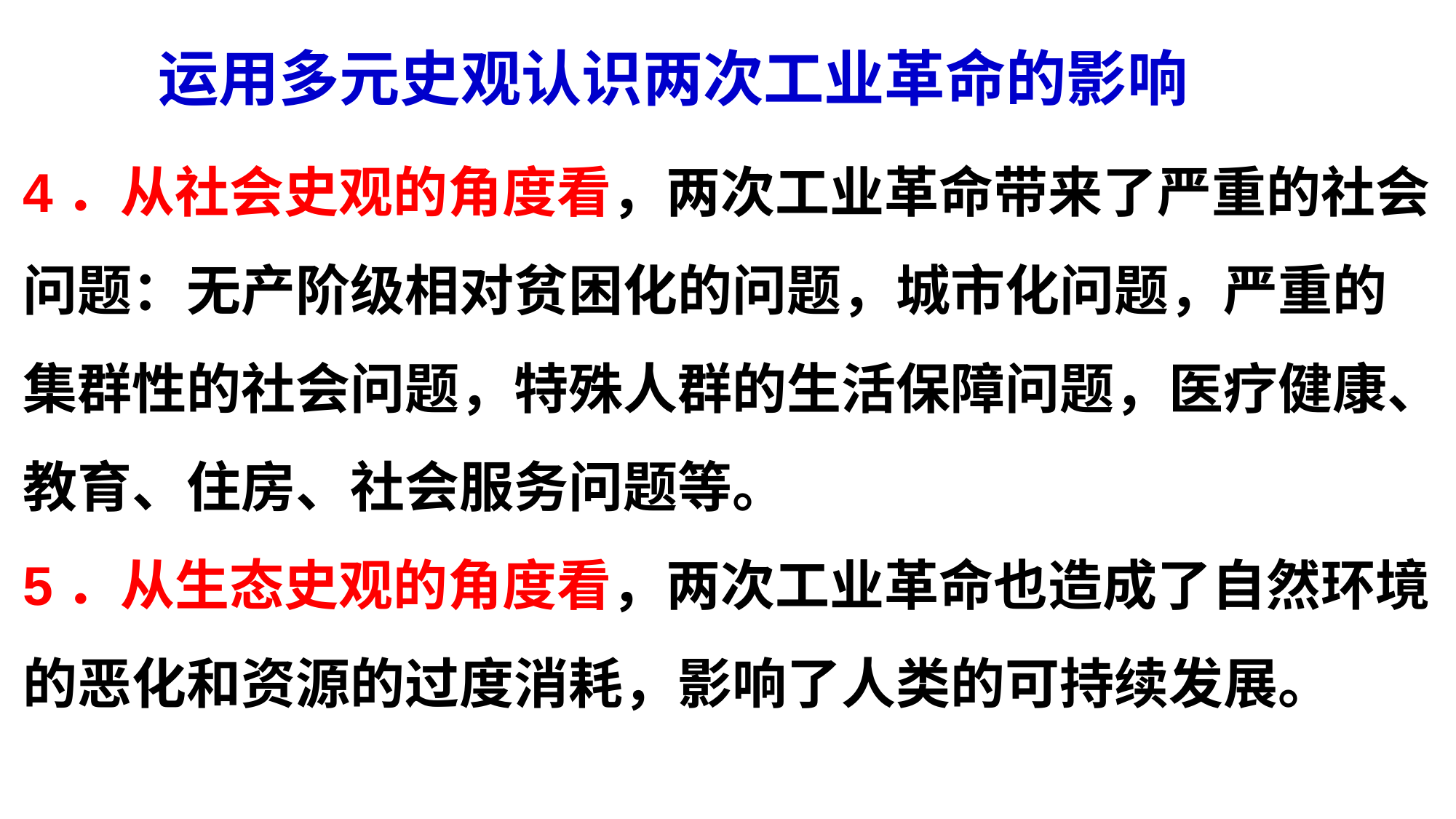

运用多元史观认识两次工业革命的影响
4．从社会史观的角度看，两次工业革命带来了严重的社会问题：无产阶级相对贫困化的问题，城市化问题，严重的集群性的社会问题，特殊人群的生活保障问题，医疗健康、教育、住房、社会服务问题等。
5．从生态史观的角度看，两次工业革命也造成了自然环境的恶化和资源的过度消耗，影响了人类的可持续发展。